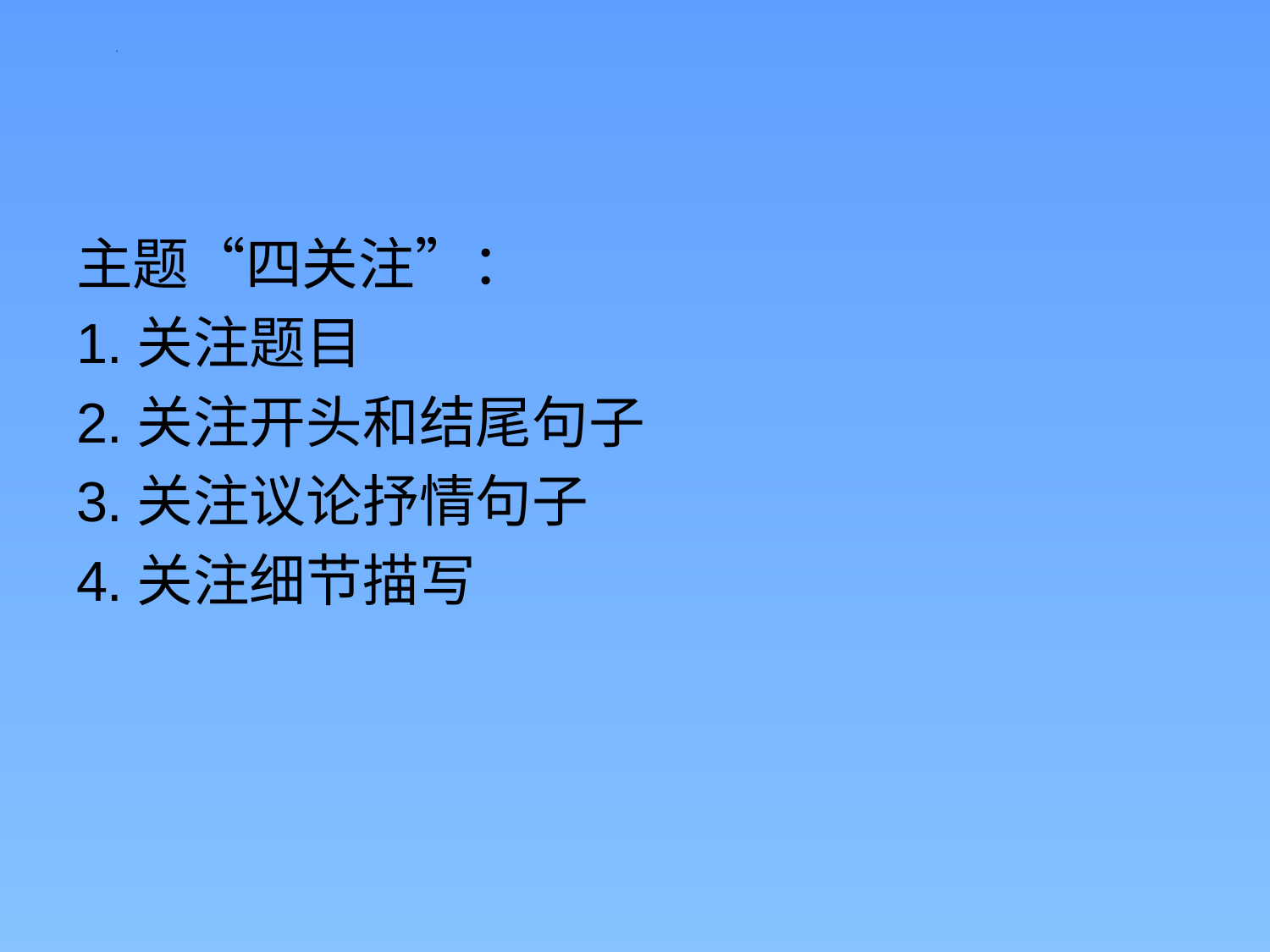

#
主题“四关注”：
1.关注题目
2.关注开头和结尾句子
3.关注议论抒情句子
4.关注细节描写